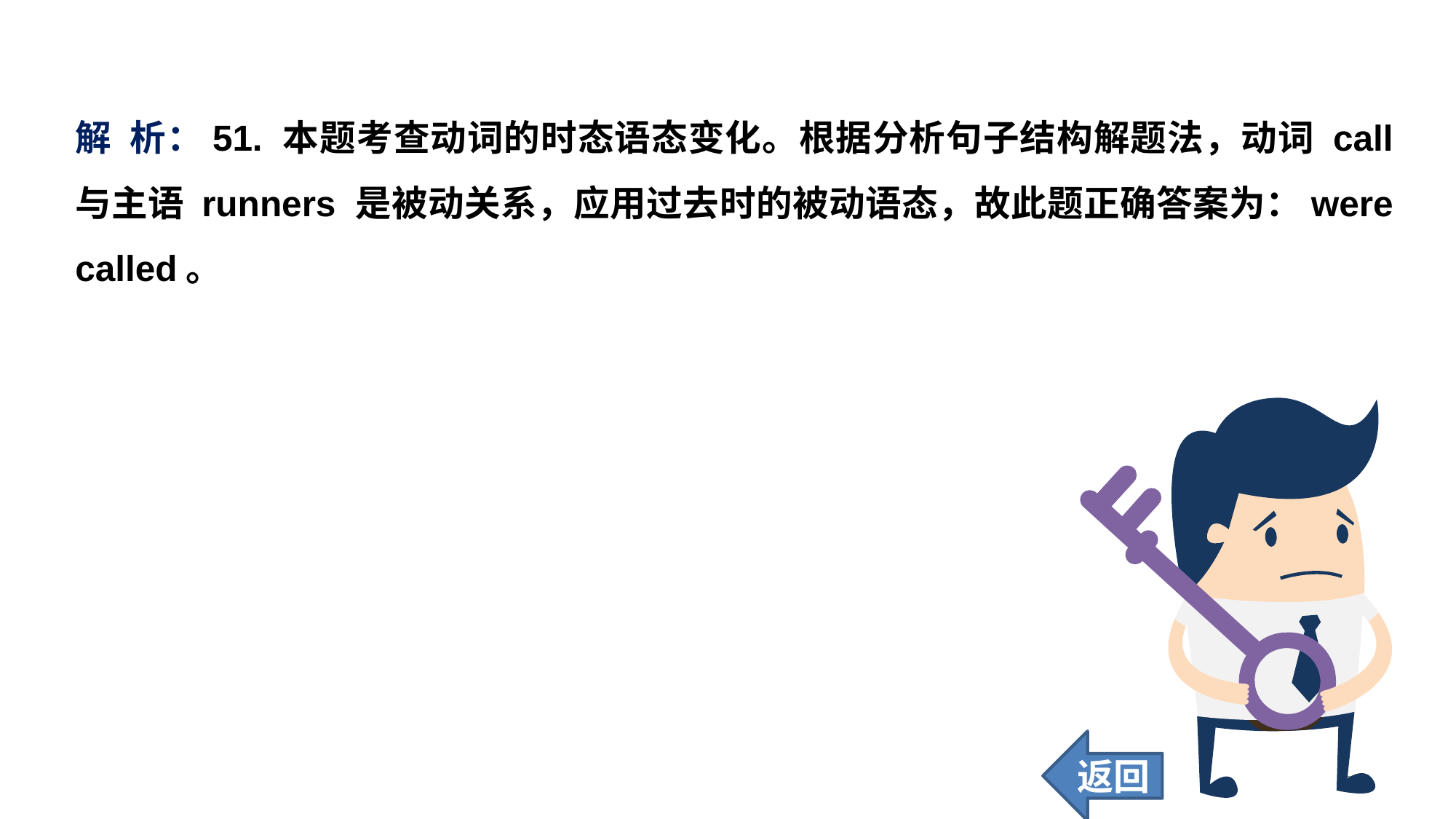

解  析：51. 本题考查动词的时态语态变化。根据分析句子结构解题法，动词 call 与主语 runners 是被动关系，应用过去时的被动语态，故此题正确答案为：were called。

返回
225